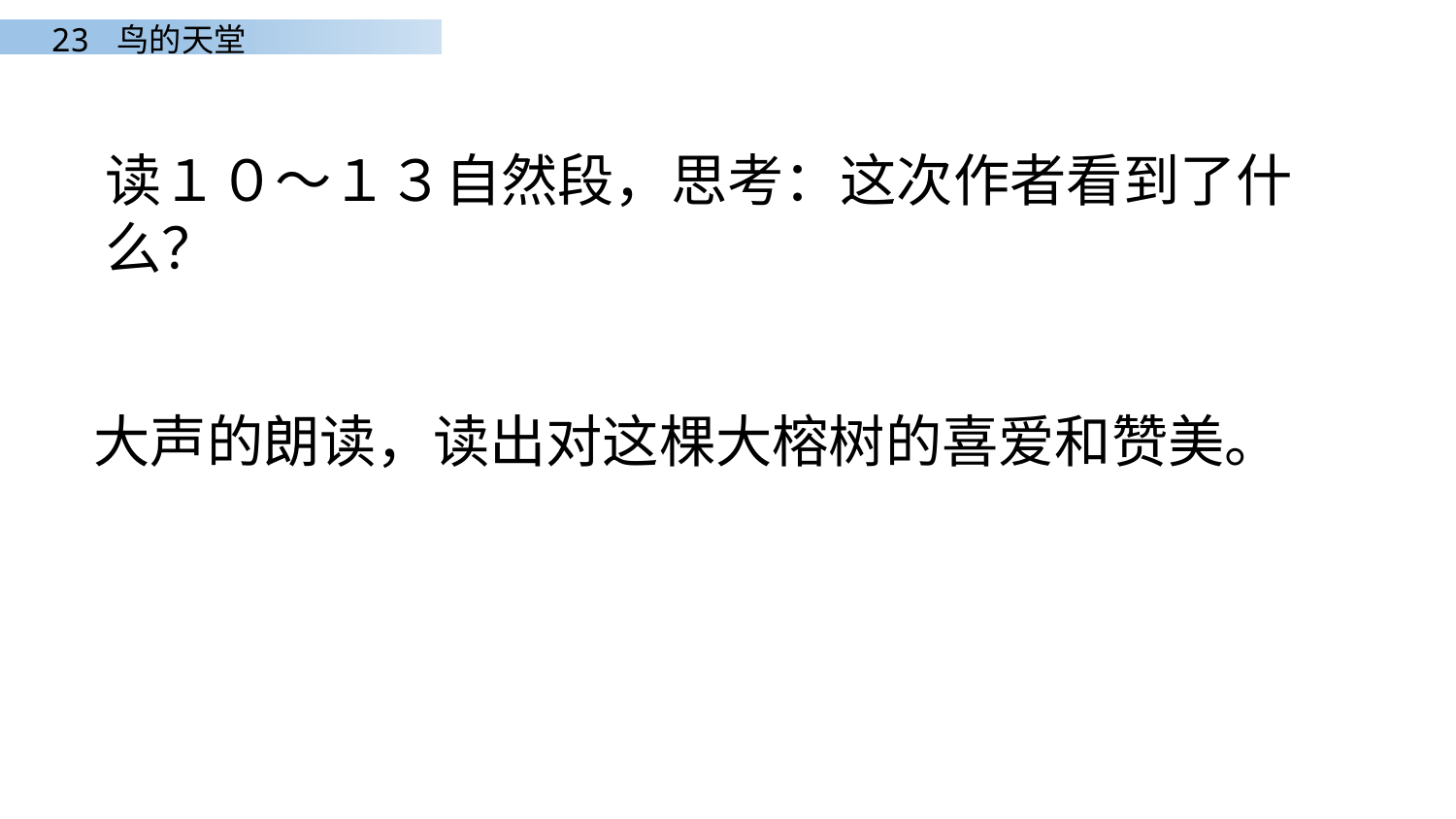

读１０～１３自然段，思考：这次作者看到了什么？
大声的朗读，读出对这棵大榕树的喜爱和赞美。